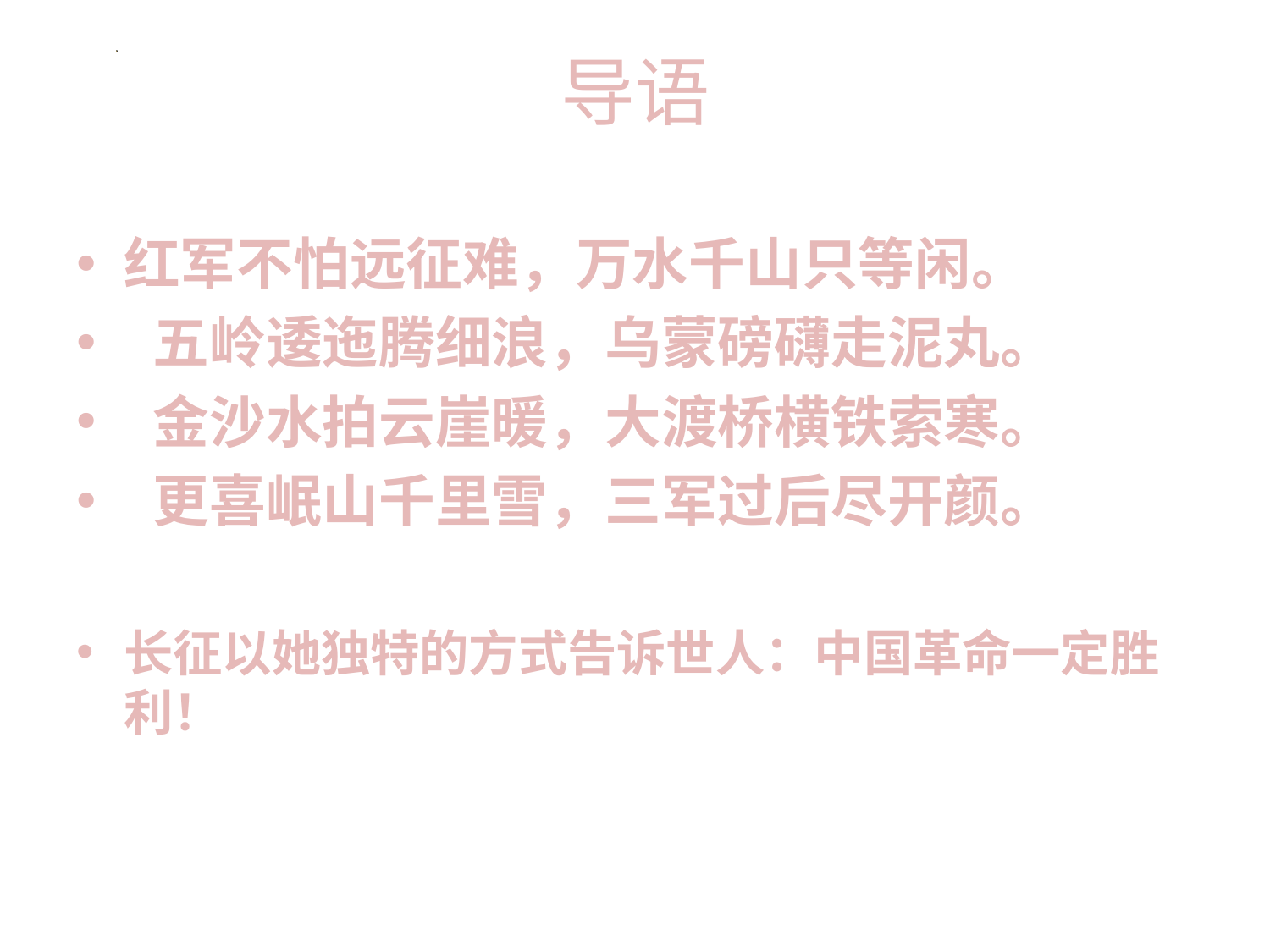

# 导语
红军不怕远征难，万水千山只等闲。
 五岭逶迤腾细浪，乌蒙磅礴走泥丸。
 金沙水拍云崖暖，大渡桥横铁索寒。
 更喜岷山千里雪，三军过后尽开颜。

长征以她独特的方式告诉世人：中国革命一定胜利！